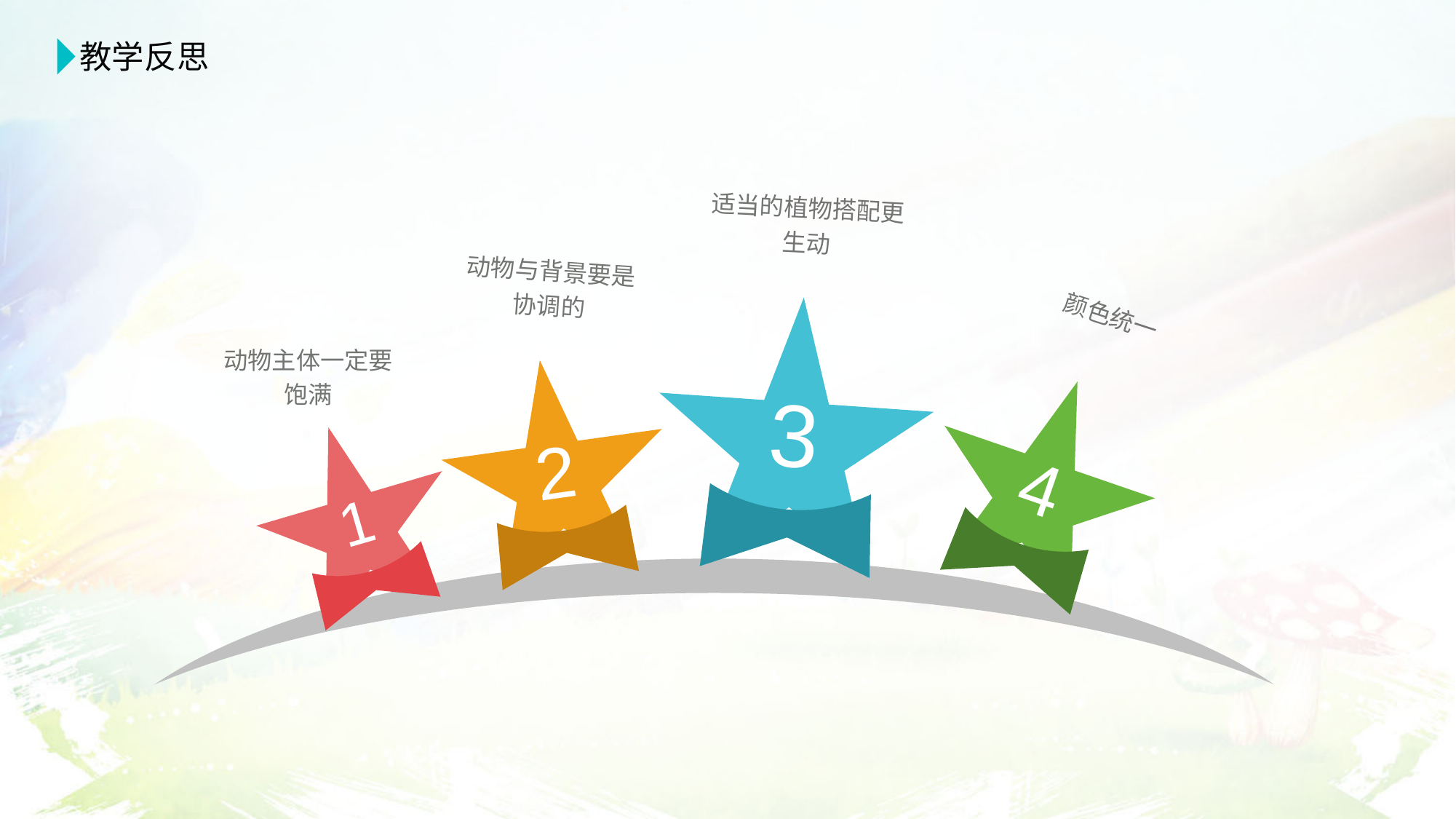

教学反思

适当的植物搭配更生动
动物与背景要是协调的
颜色统一

3

动物主体一定要饱满

2

4

1